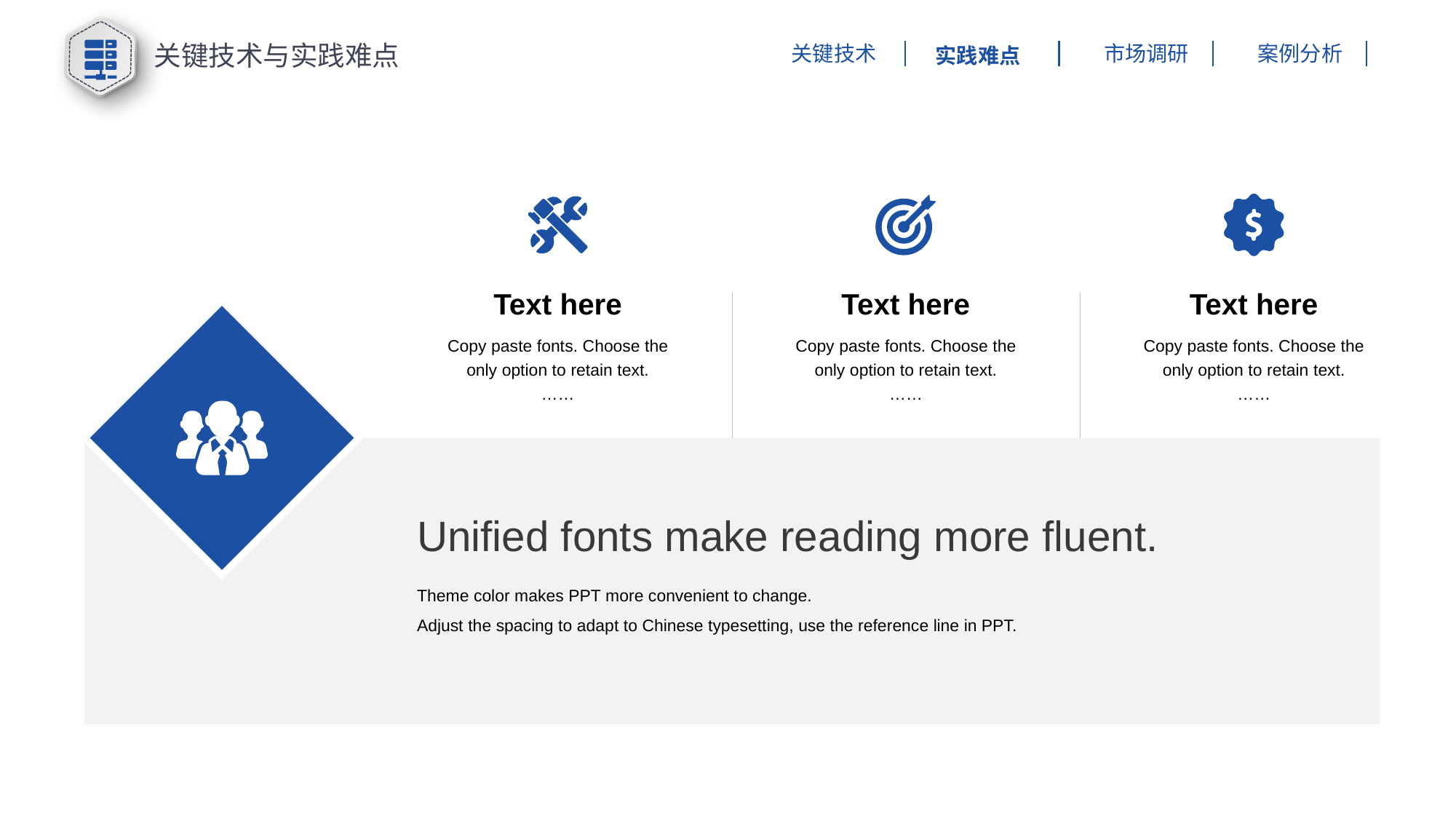

关键技术与实践难点
市场调研
案例分析
关键技术
实践难点

Text here
Copy paste fonts. Choose the only option to retain text.
……

Text here
Copy paste fonts. Choose the only option to retain text.
……

Text here
Copy paste fonts. Choose the only option to retain text.
……

Unified fonts make reading more fluent.
Theme color makes PPT more convenient to change.
Adjust the spacing to adapt to Chinese typesetting, use the reference line in PPT.